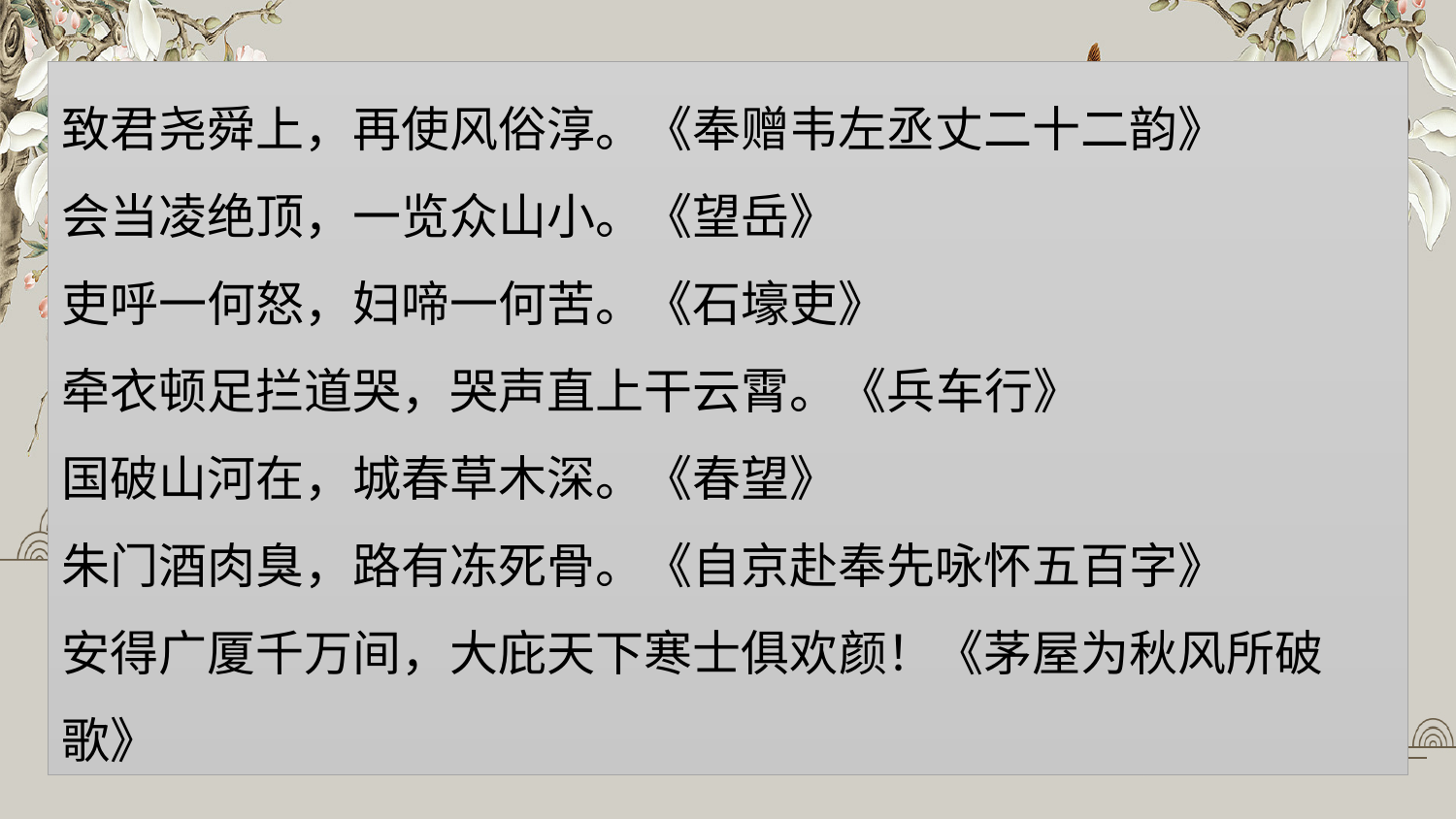

致君尧舜上，再使风俗淳。《奉赠韦左丞丈二十二韵》
会当凌绝顶，一览众山小。《望岳》
吏呼一何怒，妇啼一何苦。《石壕吏》
牵衣顿足拦道哭，哭声直上干云霄。《兵车行》
国破山河在，城春草木深。《春望》
朱门酒肉臭，路有冻死骨。《自京赴奉先咏怀五百字》
安得广厦千万间，大庇天下寒士俱欢颜！《茅屋为秋风所破歌》